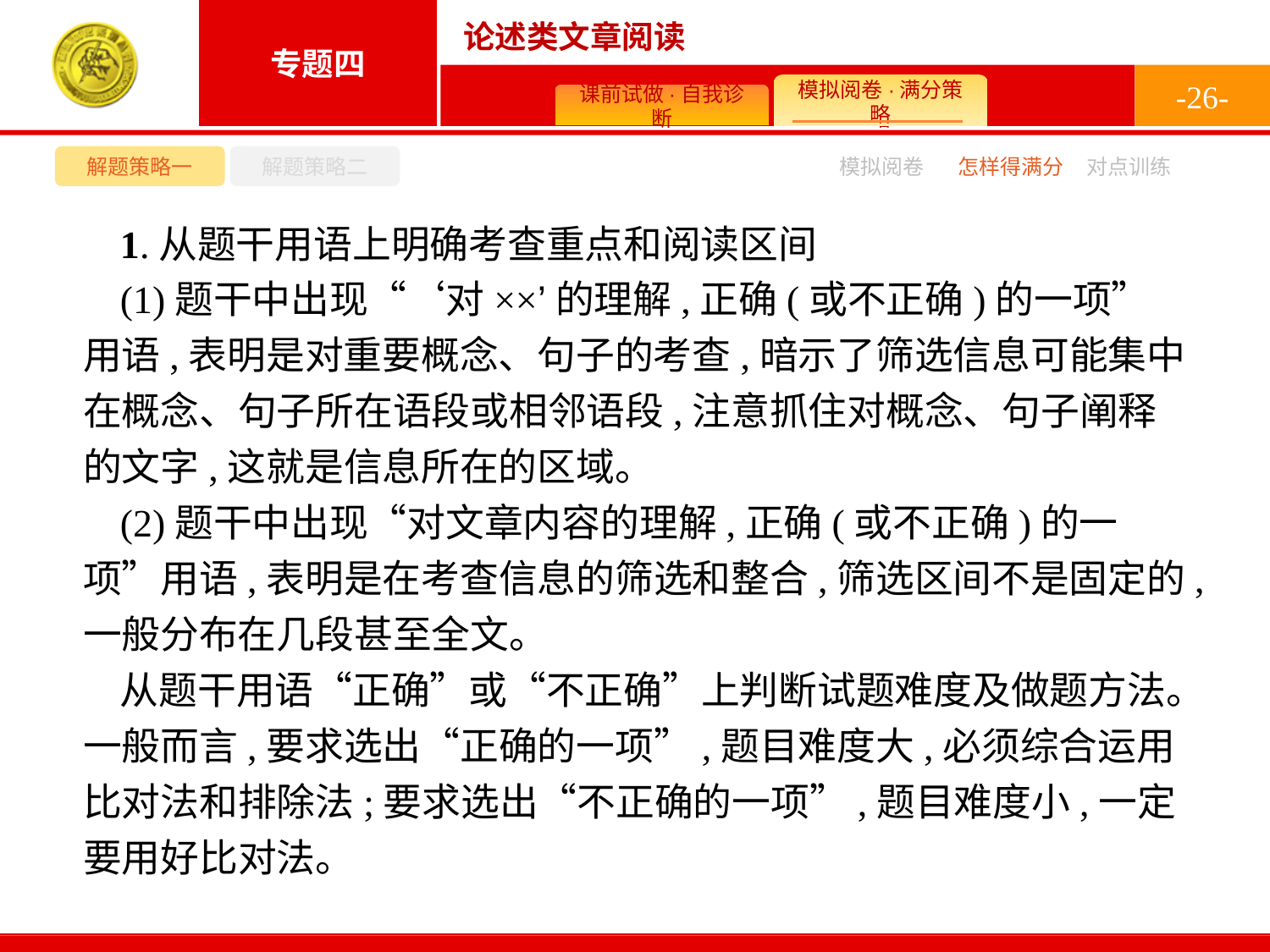

-26-
解题策略一
解题策略二
模拟阅卷
怎样得满分
对点训练
1.从题干用语上明确考查重点和阅读区间
(1)题干中出现“‘对××’的理解,正确(或不正确)的一项”用语,表明是对重要概念、句子的考查,暗示了筛选信息可能集中在概念、句子所在语段或相邻语段,注意抓住对概念、句子阐释的文字,这就是信息所在的区域。
(2)题干中出现“对文章内容的理解,正确(或不正确)的一项”用语,表明是在考查信息的筛选和整合,筛选区间不是固定的,一般分布在几段甚至全文。
从题干用语“正确”或“不正确”上判断试题难度及做题方法。一般而言,要求选出“正确的一项”,题目难度大,必须综合运用比对法和排除法;要求选出“不正确的一项”,题目难度小,一定要用好比对法。